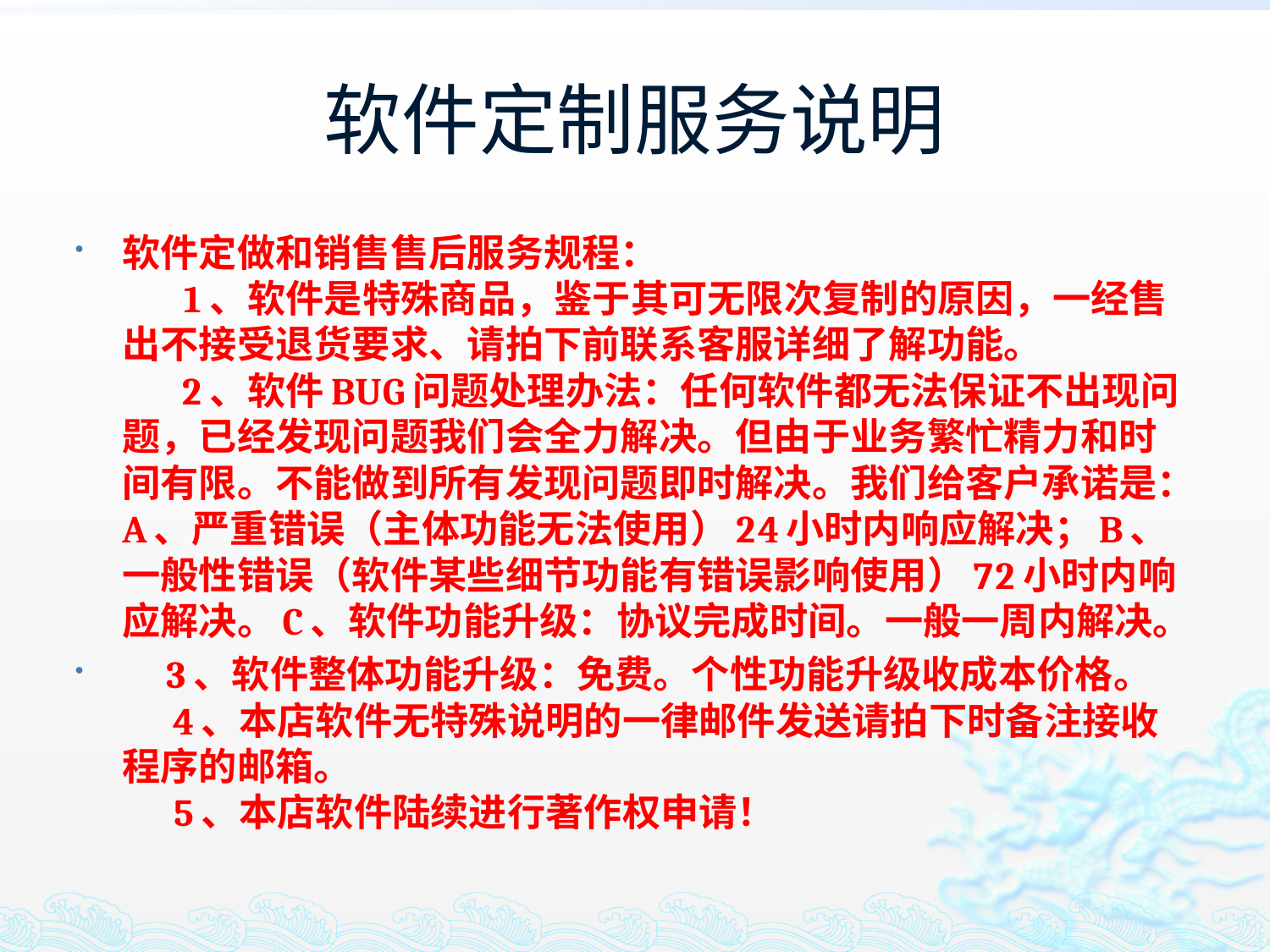

# 软件定制服务说明
软件定做和销售售后服务规程：
      1、软件是特殊商品，鉴于其可无限次复制的原因，一经售出不接受退货要求、请拍下前联系客服详细了解功能。
      2、软件BUG问题处理办法：任何软件都无法保证不出现问题，已经发现问题我们会全力解决。但由于业务繁忙精力和时间有限。不能做到所有发现问题即时解决。我们给客户承诺是：A、严重错误（主体功能无法使用）24小时内响应解决；B、一般性错误（软件某些细节功能有错误影响使用）72小时内响应解决。C、软件功能升级：协议完成时间。一般一周内解决。
     3、软件整体功能升级：免费。个性功能升级收成本价格。
     4、本店软件无特殊说明的一律邮件发送请拍下时备注接收程序的邮箱。
     5、本店软件陆续进行著作权申请！